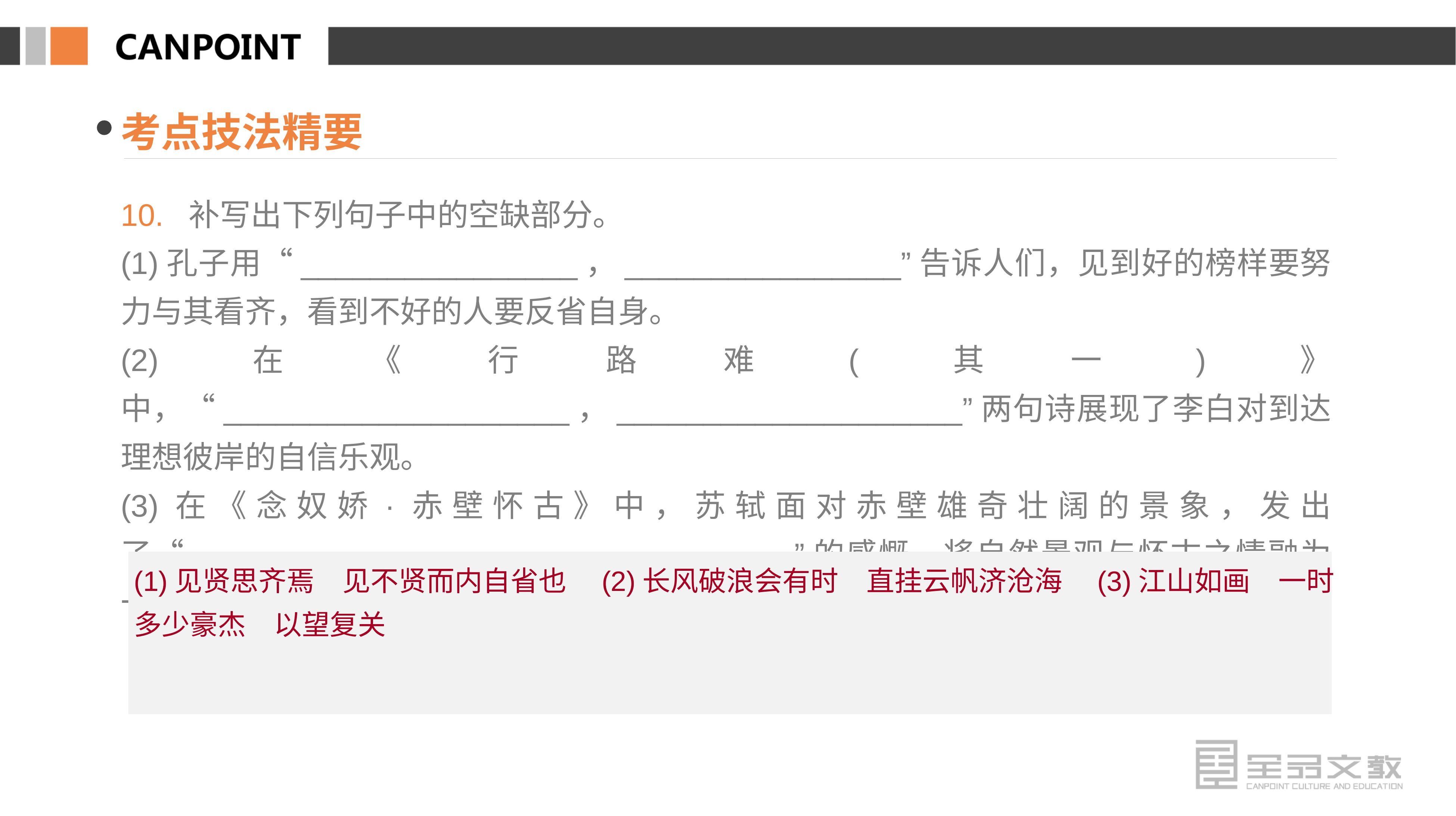

考点技法精要

10.  补写出下列句子中的空缺部分。
(1)孔子用“________________，________________”告诉人们，见到好的榜样要努力与其看齐，看到不好的人要反省自身。
(2)在《行路难(其一)》中，“____________________，____________________”两句诗展现了李白对到达理想彼岸的自信乐观。
(3)在《念奴娇·赤壁怀古》中，苏轼面对赤壁雄奇壮阔的景象，发出了“________________，________________”的感慨，将自然景观与怀古之情融为一体。
(1)见贤思齐焉　见不贤而内自省也　(2)长风破浪会有时　直挂云帆济沧海　(3)江山如画　一时多少豪杰　以望复关